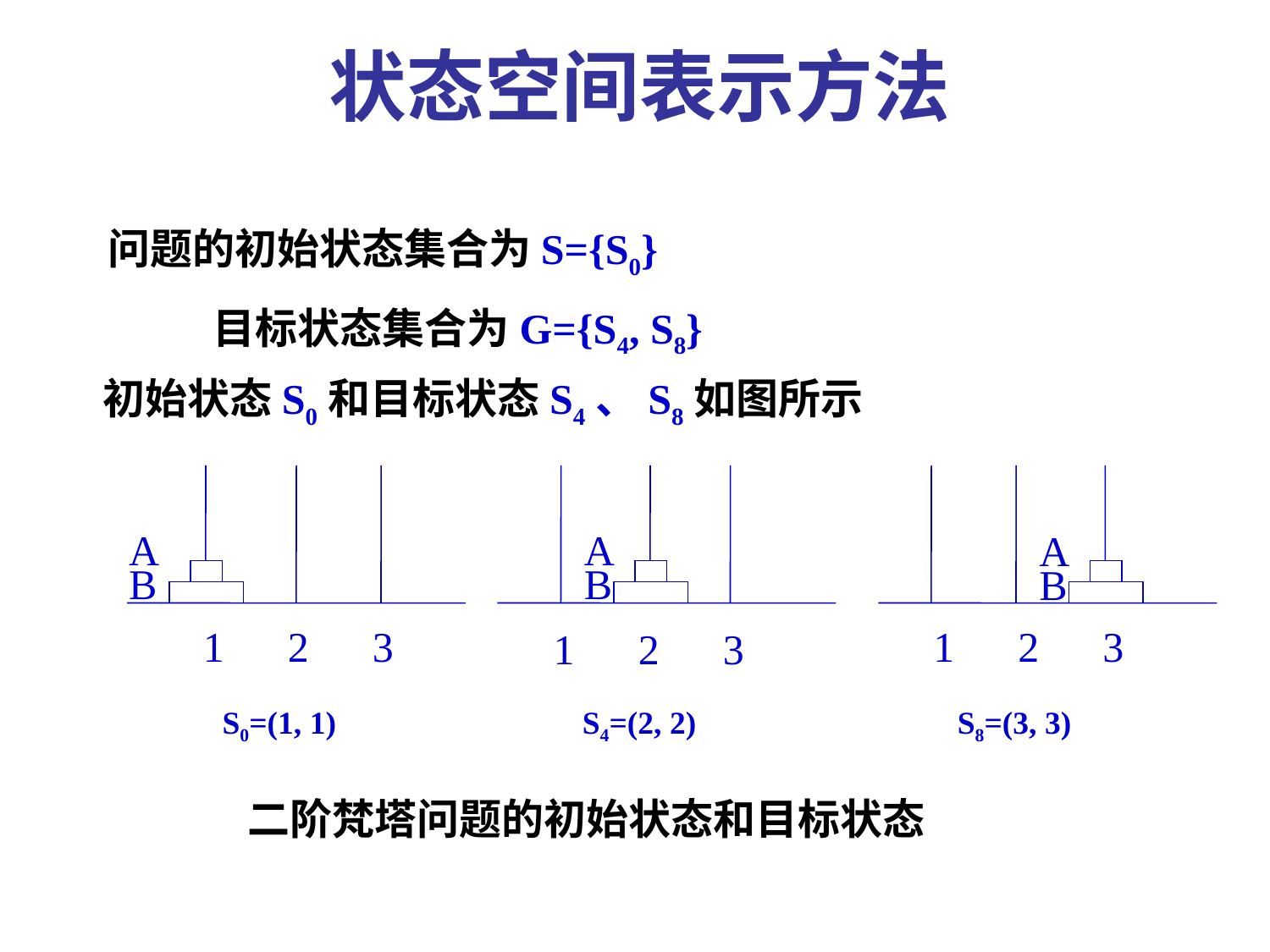

状态空间表示方法
问题的初始状态集合为S={S0}
          目标状态集合为G={S4, S8}

初始状态S0和目标状态S4、S8如图所示

A
B
A
B
A
B

  1      2      3
  1      2      3
  1      2      3
S0=(1, 1)
S4=(2, 2)
S8=(3, 3)
二阶梵塔问题的初始状态和目标状态